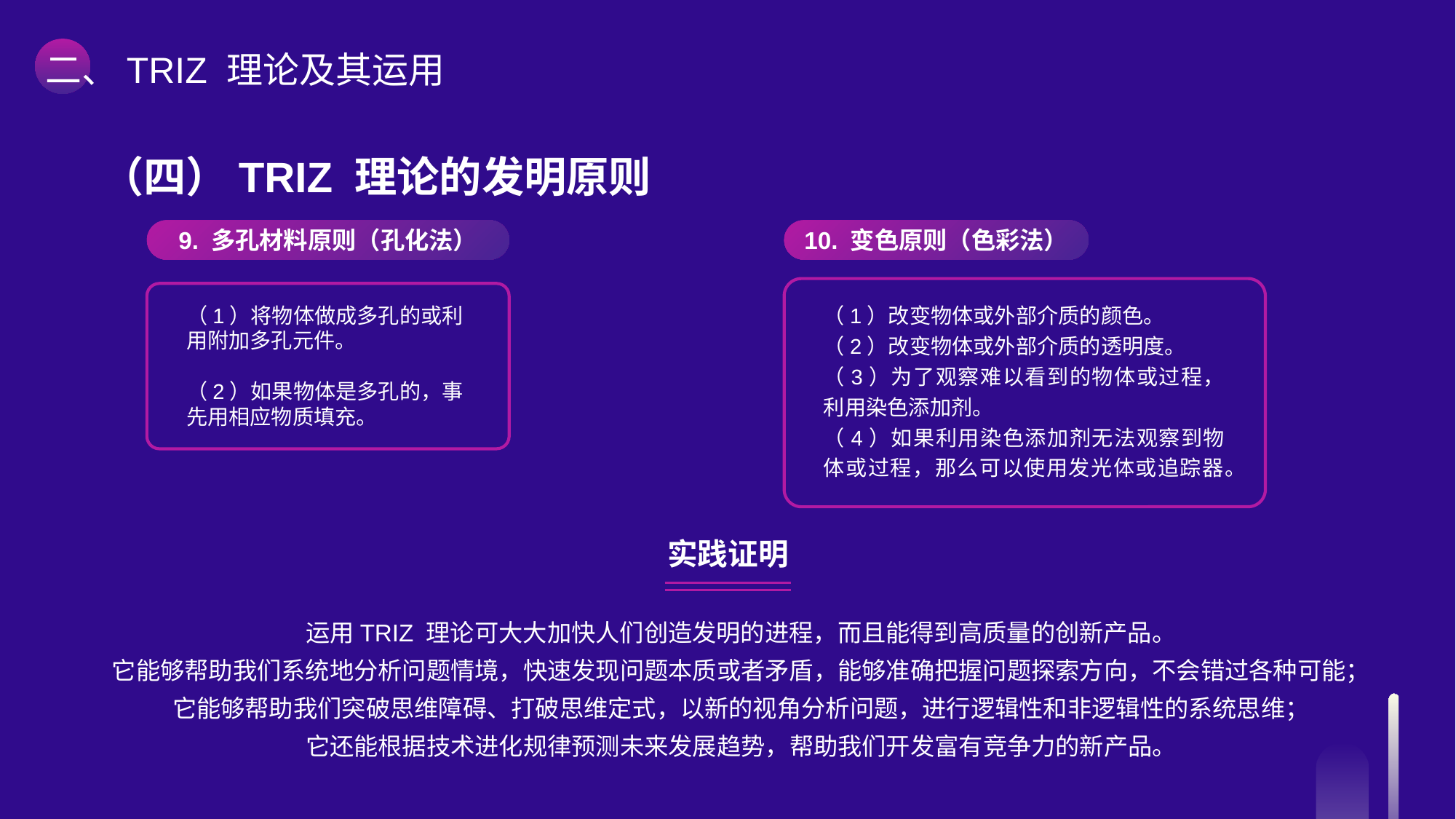

二、TRIZ 理论及其运用
（四）TRIZ 理论的发明原则
9. 多孔材料原则（孔化法）

（1）将物体做成多孔的或利用附加多孔元件。

（2）如果物体是多孔的，事先用相应物质填充。
10. 变色原则（色彩法）

（1）改变物体或外部介质的颜色。
（2）改变物体或外部介质的透明度。
（3）为了观察难以看到的物体或过程，利用染色添加剂。
（4）如果利用染色添加剂无法观察到物体或过程，那么可以使用发光体或追踪器。

实践证明
运用TRIZ 理论可大大加快人们创造发明的进程，而且能得到高质量的创新产品。
它能够帮助我们系统地分析问题情境，快速发现问题本质或者矛盾，能够准确把握问题探索方向，不会错过各种可能；
它能够帮助我们突破思维障碍、打破思维定式，以新的视角分析问题，进行逻辑性和非逻辑性的系统思维；
它还能根据技术进化规律预测未来发展趋势，帮助我们开发富有竞争力的新产品。